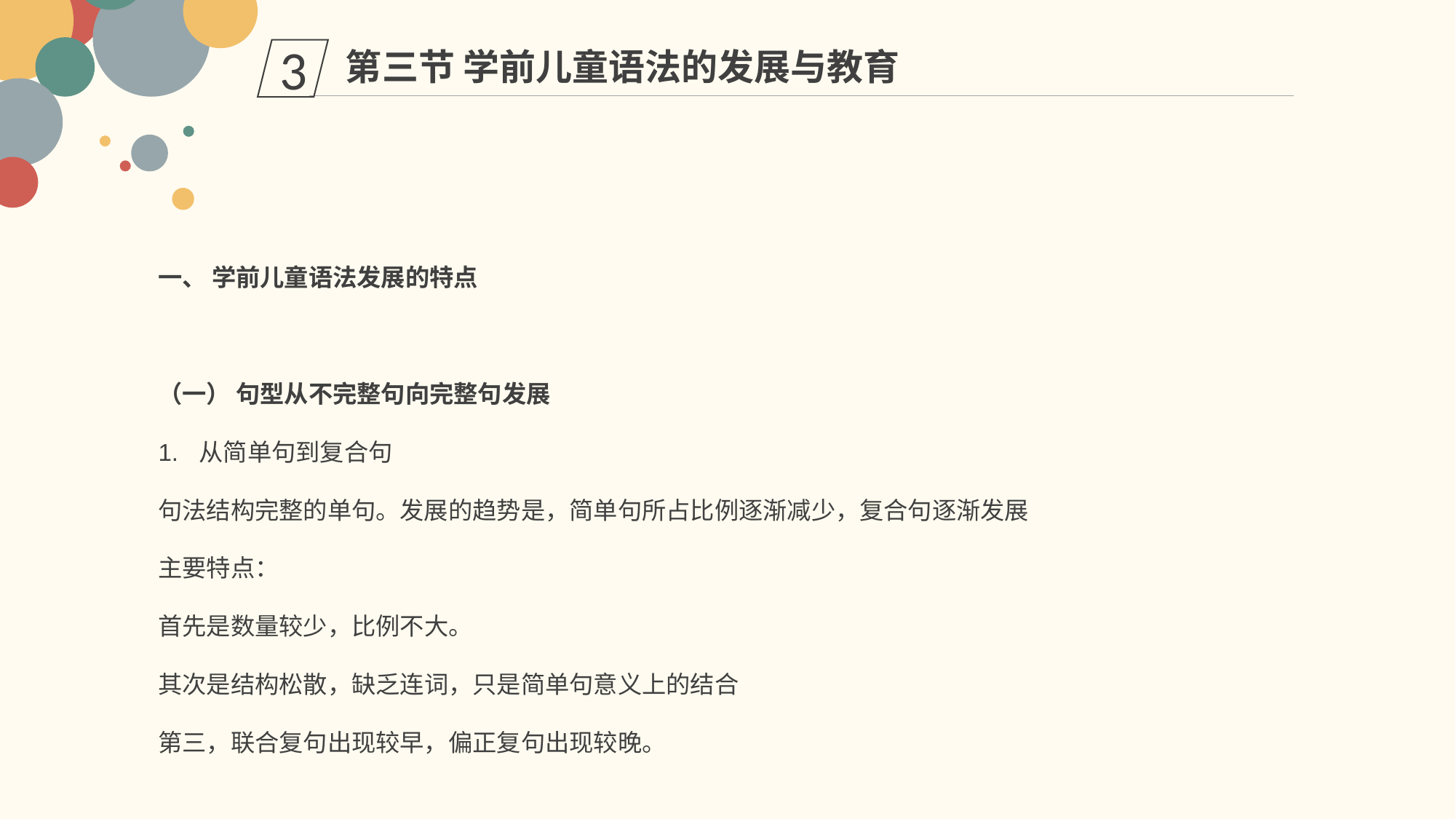

第三节 学前儿童语法的发展与教育
3
一、 学前儿童语法发展的特点

（一） 句型从不完整句向完整句发展
从简单句到复合句
句法结构完整的单句。发展的趋势是，简单句所占比例逐渐减少，复合句逐渐发展
主要特点：
首先是数量较少，比例不大。
其次是结构松散，缺乏连词，只是简单句意义上的结合
第三，联合复句出现较早，偏正复句出现较晚。